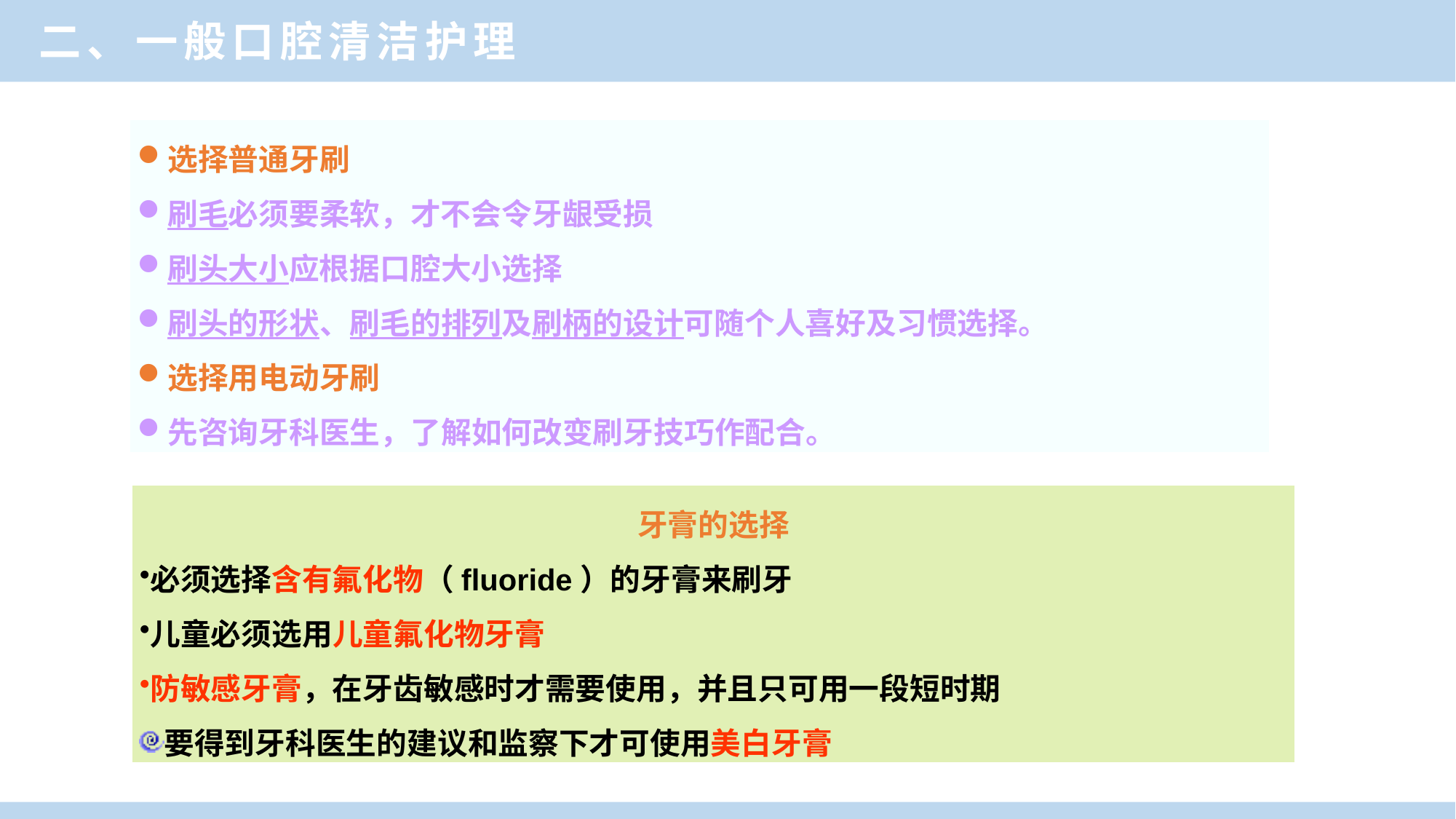

二、一般口腔清洁护理
选择普通牙刷
刷毛必须要柔软，才不会令牙龈受损
刷头大小应根据口腔大小选择
刷头的形状、刷毛的排列及刷柄的设计可随个人喜好及习惯选择。
选择用电动牙刷
先咨询牙科医生，了解如何改变刷牙技巧作配合。
牙膏的选择
必须选择含有氟化物（fluoride）的牙膏来刷牙
儿童必须选用儿童氟化物牙膏
防敏感牙膏，在牙齿敏感时才需要使用，并且只可用一段短时期
要得到牙科医生的建议和监察下才可使用美白牙膏